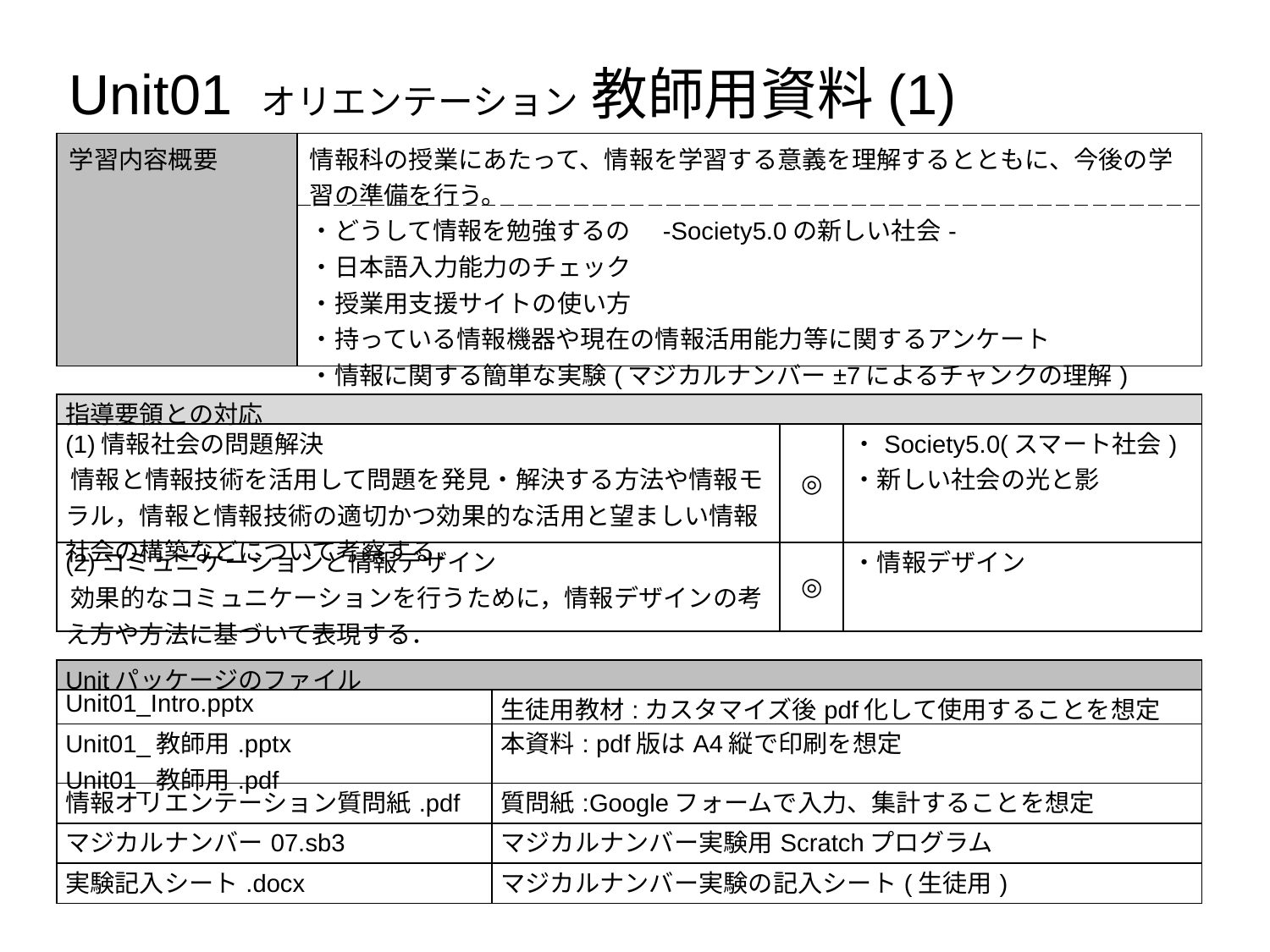

Unit01 オリエンテーション 教師用資料(1)
| 学習内容概要 | 情報科の授業にあたって、情報を学習する意義を理解するとともに、今後の学習の準備を行う。 |
| --- | --- |
|  | ・どうして情報を勉強するの　-Society5.0の新しい社会- ・日本語入力能力のチェック ・授業用支援サイトの使い方 ・持っている情報機器や現在の情報活用能力等に関するアンケート ・情報に関する簡単な実験(マジカルナンバー±7によるチャンクの理解) |
| 指導要領との対応 |  |  |
| --- | --- | --- |
| (1)情報社会の問題解決 情報と情報技術を活用して問題を発見・解決する方法や情報モラル，情報と情報技術の適切かつ効果的な活用と望ましい情報社会の構築などについて考察する． | ◎ | ・Society5.0(スマート社会) ・新しい社会の光と影 |
| (2)コミュニケーションと情報デザイン 効果的なコミュニケーションを行うために，情報デザインの考え方や方法に基づいて表現する． | ◎ | ・情報デザイン |
| Unitパッケージのファイル |  |
| --- | --- |
| Unit01\_Intro.pptx | 生徒用教材:カスタマイズ後pdf化して使用することを想定 |
| Unit01\_教師用.pptx Unit01\_教師用.pdf | 本資料: pdf版はA4縦で印刷を想定 |
| 情報オリエンテーション質問紙.pdf | 質問紙:Googleフォームで入力、集計することを想定 |
| マジカルナンバー07.sb3 | マジカルナンバー実験用Scratchプログラム |
| 実験記入シート.docx | マジカルナンバー実験の記入シート(生徒用) |